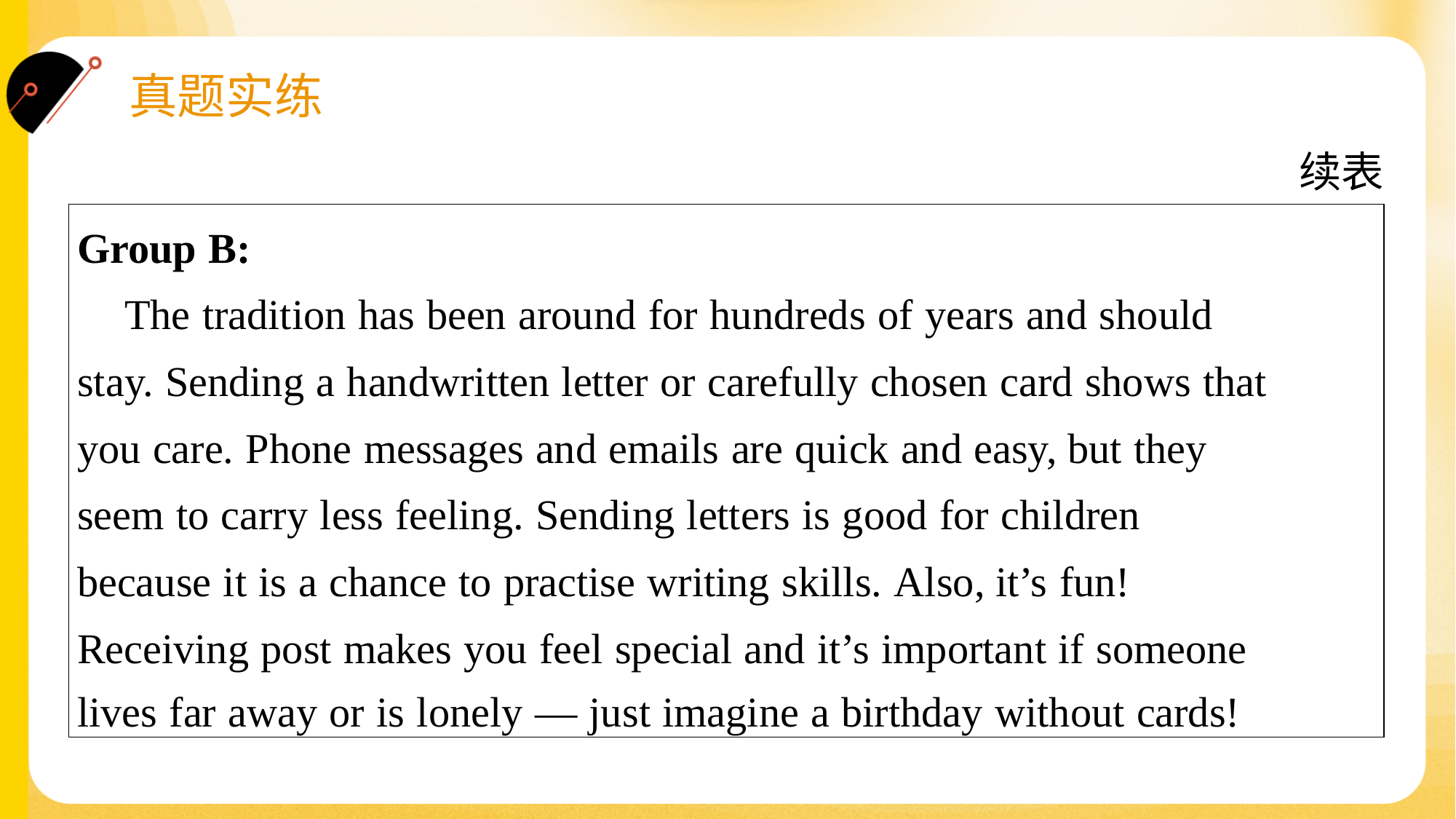

续表
| Group B: The tradition has been around for hundreds of years and should stay. Sending a handwritten letter or carefully chosen card shows that you care. Phone messages and emails are quick and easy, but they seem to carry less feeling. Sending letters is good for children because it is a chance to practise writing skills. Also, it’s fun! Receiving post makes you feel special and it’s important if someone lives far away or is lonely — just imagine a birthday without cards! |
| --- |